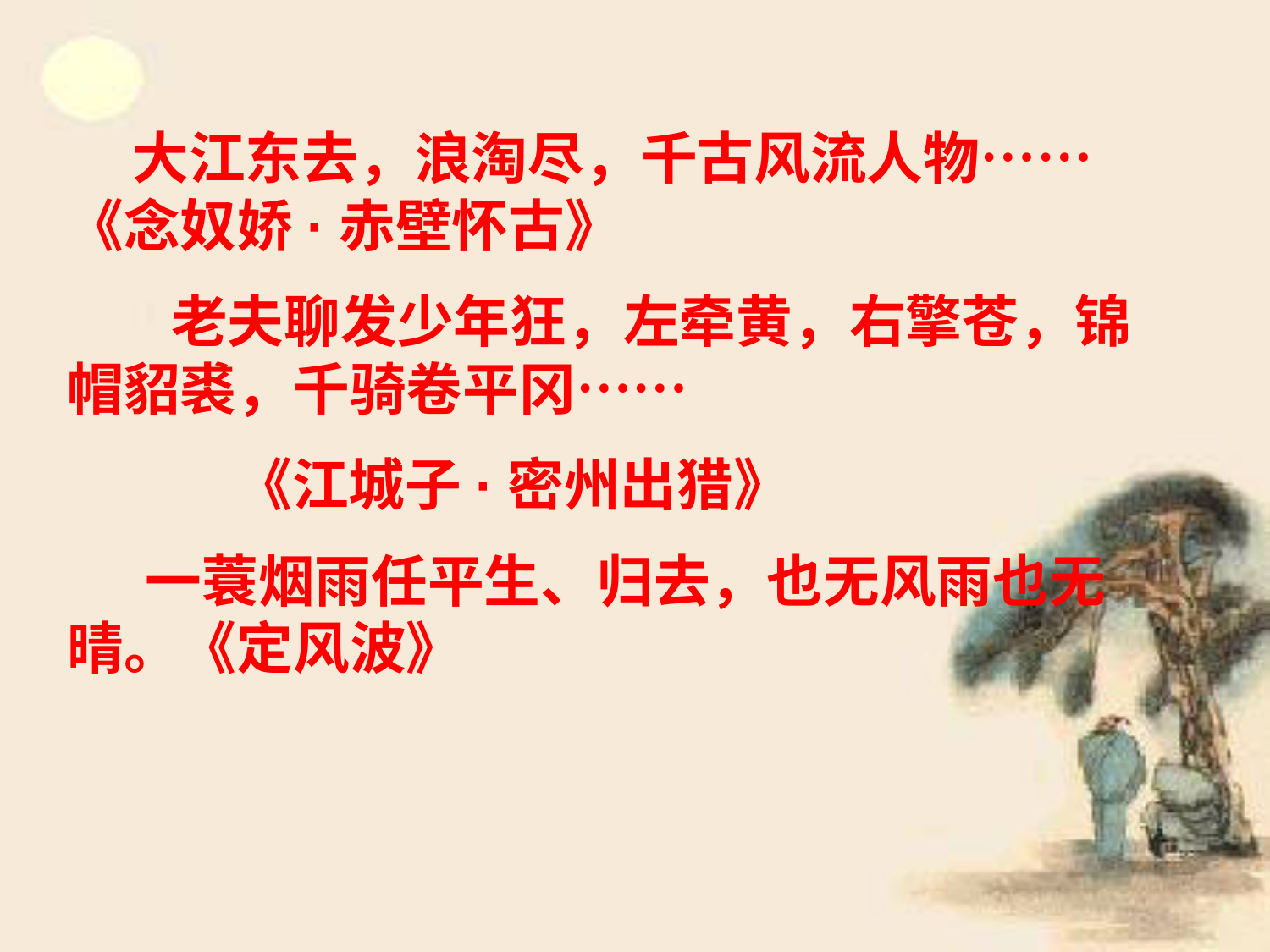

大江东去，浪淘尽，千古风流人物……《念奴娇·赤壁怀古》
       老夫聊发少年狂，左牵黄，右擎苍，锦帽貂裘，千骑卷平冈……
            《江城子·密州出猎》
     一蓑烟雨任平生、归去，也无风雨也无晴。《定风波》